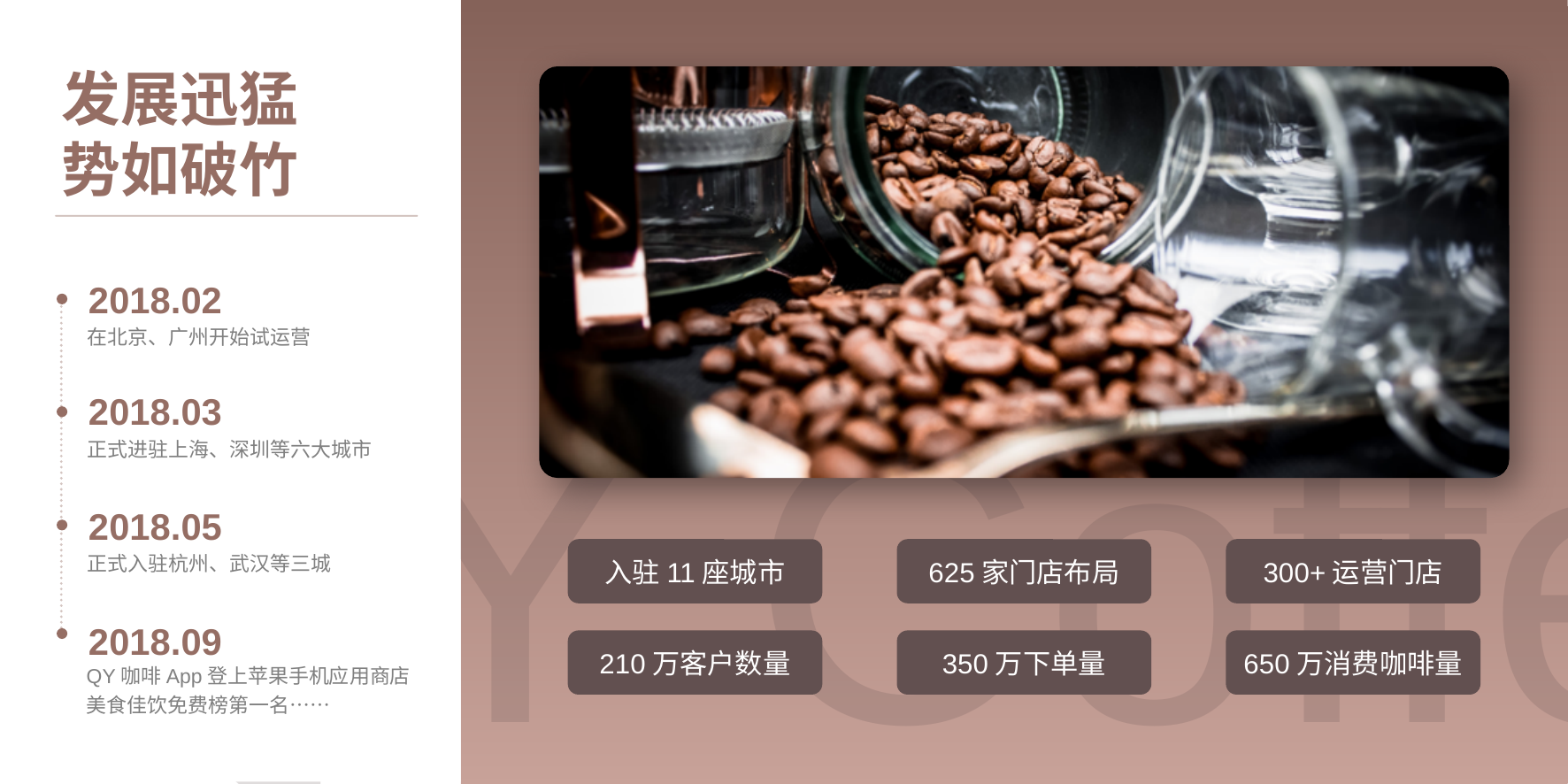

发展迅猛
势如破竹

2018.02

在北京、广州开始试运营
QY Coffee
2018.03

正式进驻上海、深圳等六大城市
2018.05

正式入驻杭州、武汉等三城
入驻11座城市
625家门店布局
300+运营门店
210万客户数量
350万下单量
650万消费咖啡量
2018.09

QY咖啡App登上苹果手机应用商店美食佳饮免费榜第一名……